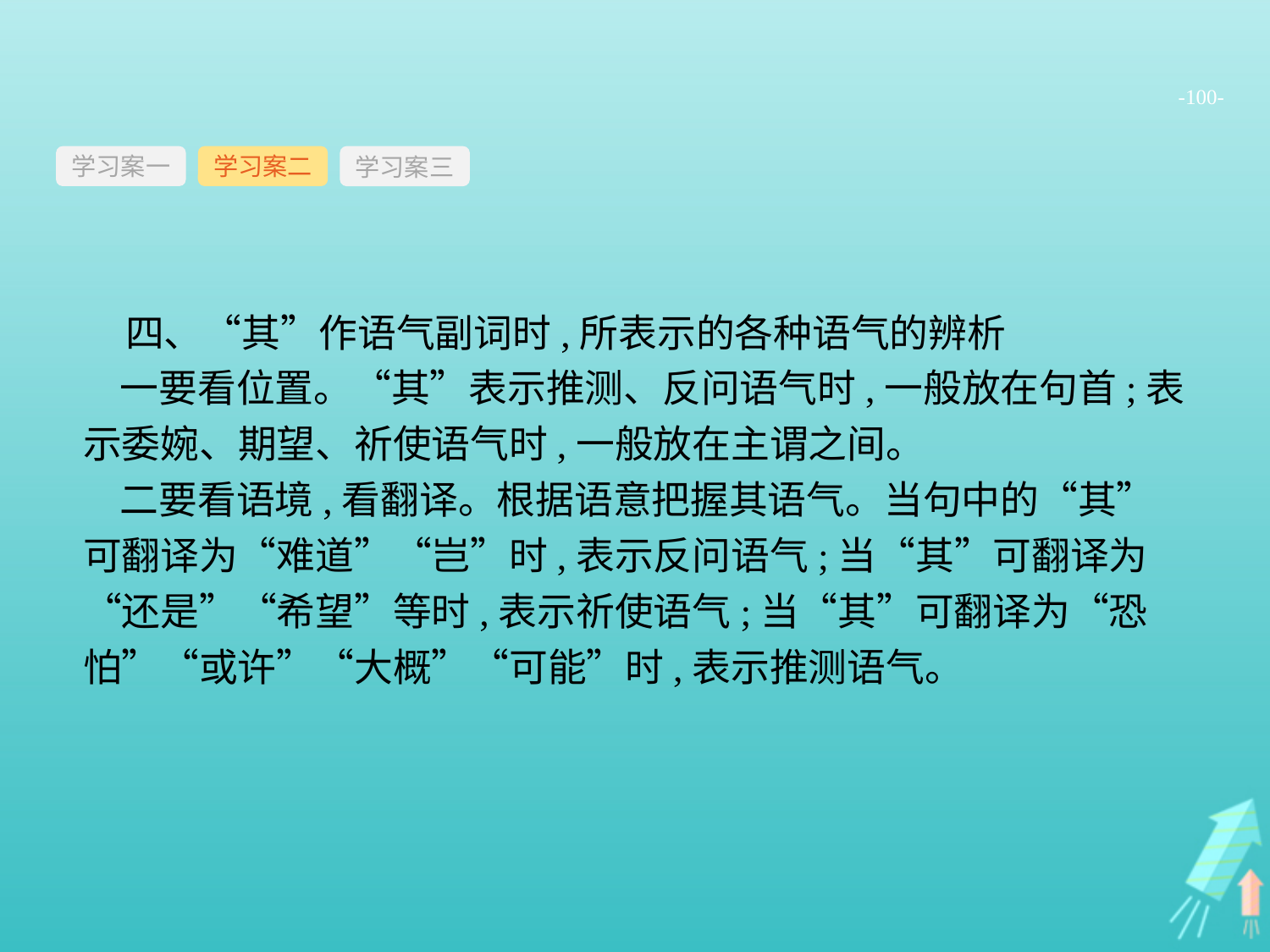

-100-
学习案一
学习案三
学习案二
四、“其”作语气副词时,所表示的各种语气的辨析
一要看位置。“其”表示推测、反问语气时,一般放在句首;表示委婉、期望、祈使语气时,一般放在主谓之间。
二要看语境,看翻译。根据语意把握其语气。当句中的“其”可翻译为“难道”“岂”时,表示反问语气;当“其”可翻译为“还是”“希望”等时,表示祈使语气;当“其”可翻译为“恐怕”“或许”“大概”“可能”时,表示推测语气。